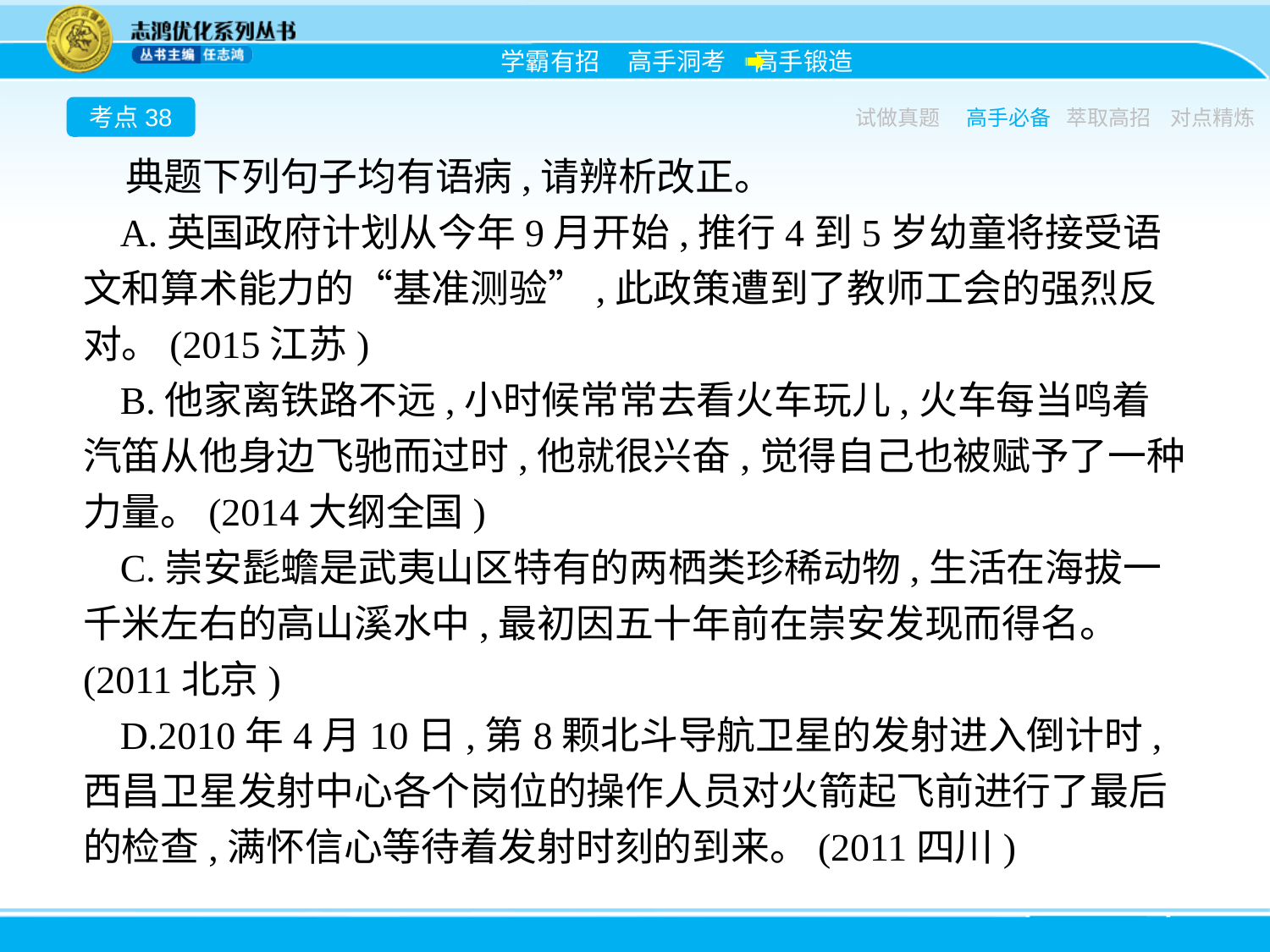

考点38
试做真题
高手必备
萃取高招
对点精炼
典题下列句子均有语病,请辨析改正。
A.英国政府计划从今年9月开始,推行4到5岁幼童将接受语文和算术能力的“基准测验”,此政策遭到了教师工会的强烈反对。(2015江苏)
B.他家离铁路不远,小时候常常去看火车玩儿,火车每当鸣着汽笛从他身边飞驰而过时,他就很兴奋,觉得自己也被赋予了一种力量。(2014大纲全国)
C.崇安髭蟾是武夷山区特有的两栖类珍稀动物,生活在海拔一千米左右的高山溪水中,最初因五十年前在崇安发现而得名。(2011北京)
D.2010年4月10日,第8颗北斗导航卫星的发射进入倒计时,西昌卫星发射中心各个岗位的操作人员对火箭起飞前进行了最后的检查,满怀信心等待着发射时刻的到来。(2011四川)